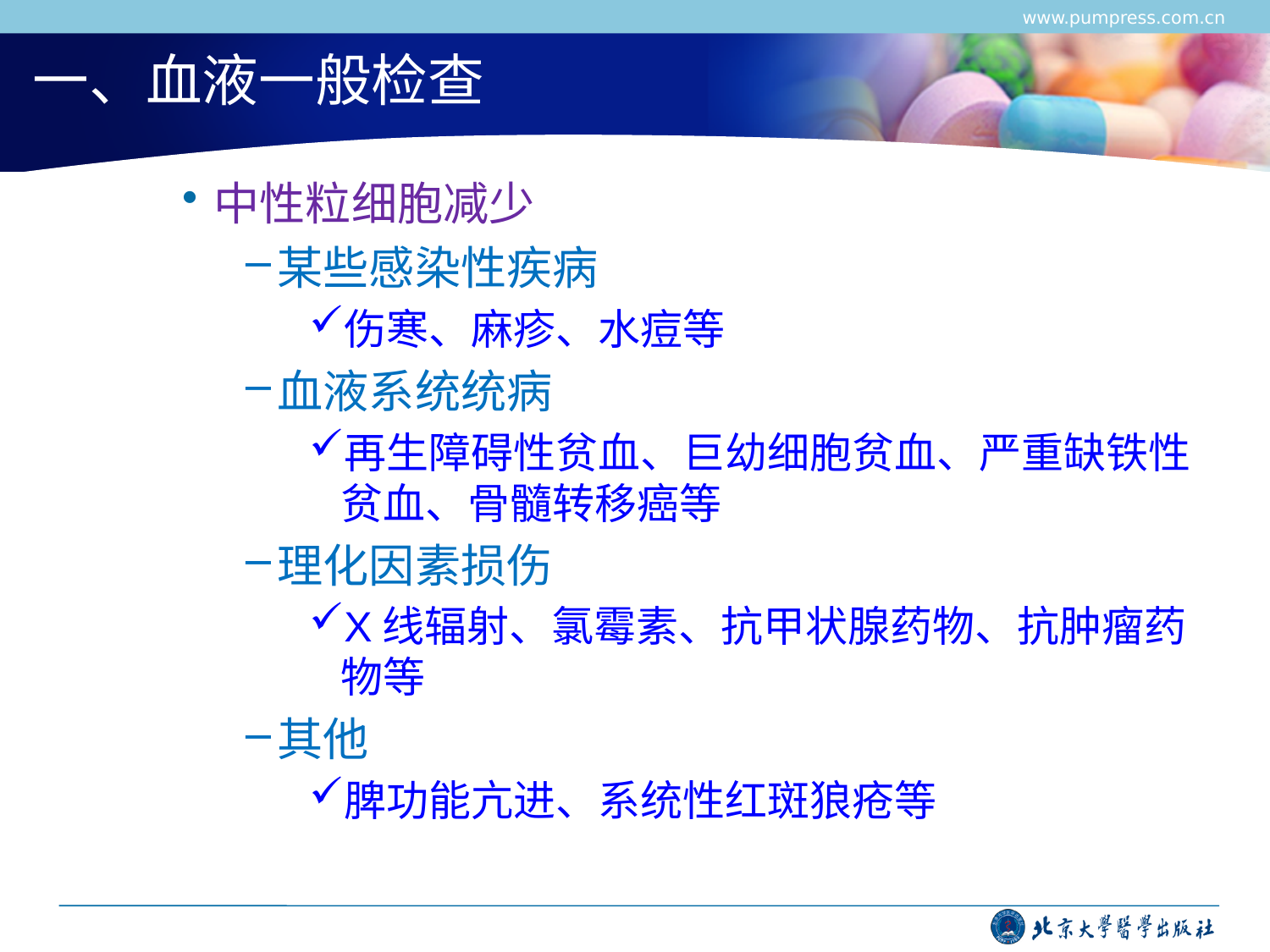

www.pumpress.com.cn
# 一、血液一般检查
中性粒细胞减少
某些感染性疾病
伤寒、麻疹、水痘等
血液系统统病
再生障碍性贫血、巨幼细胞贫血、严重缺铁性贫血、骨髓转移癌等
理化因素损伤
X线辐射、氯霉素、抗甲状腺药物、抗肿瘤药物等
其他
脾功能亢进、系统性红斑狼疮等